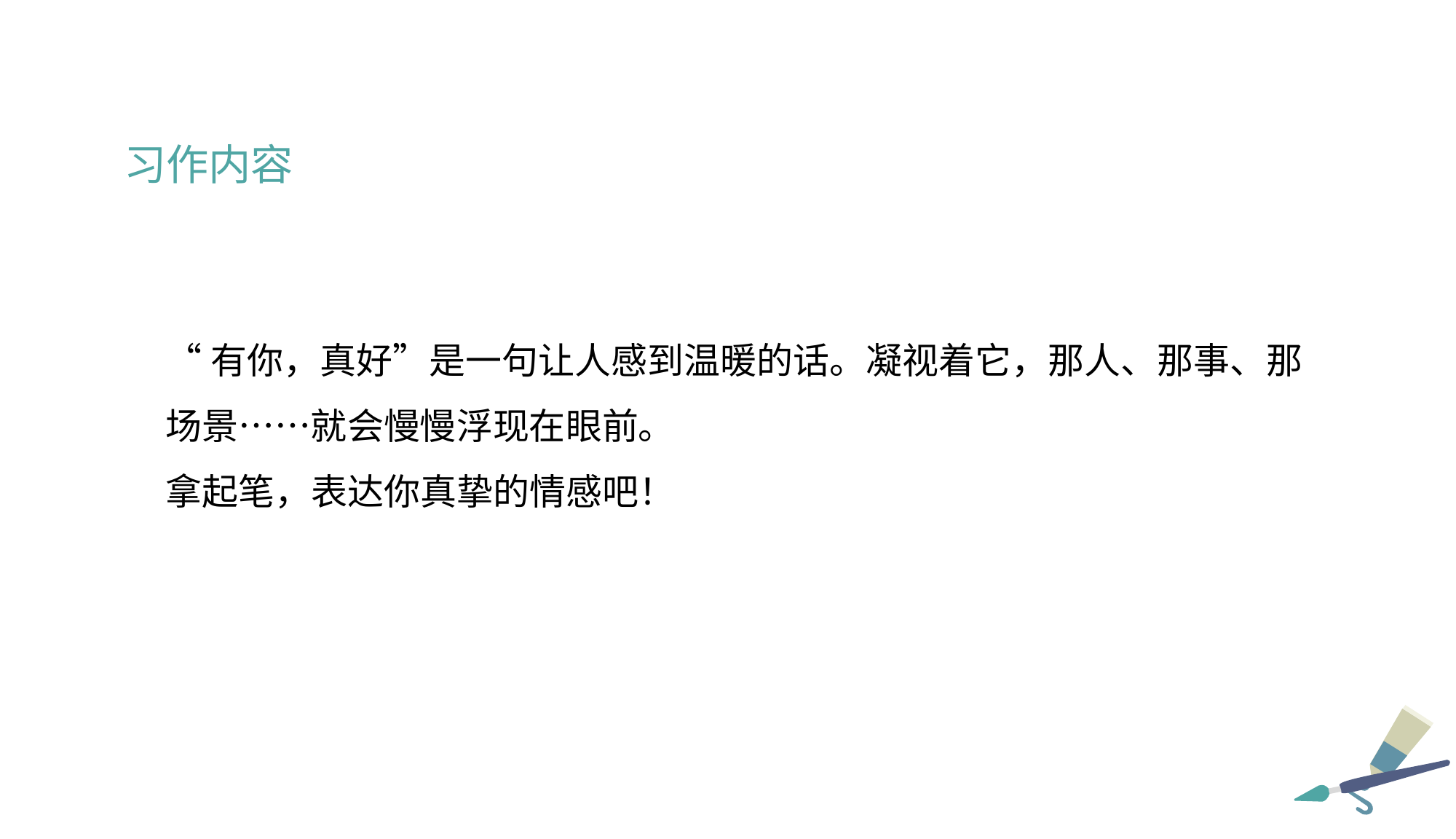

习作内容
“有你，真好”是一句让人感到温暖的话。凝视着它，那人、那事、那场景……就会慢慢浮现在眼前。
拿起笔，表达你真挚的情感吧！